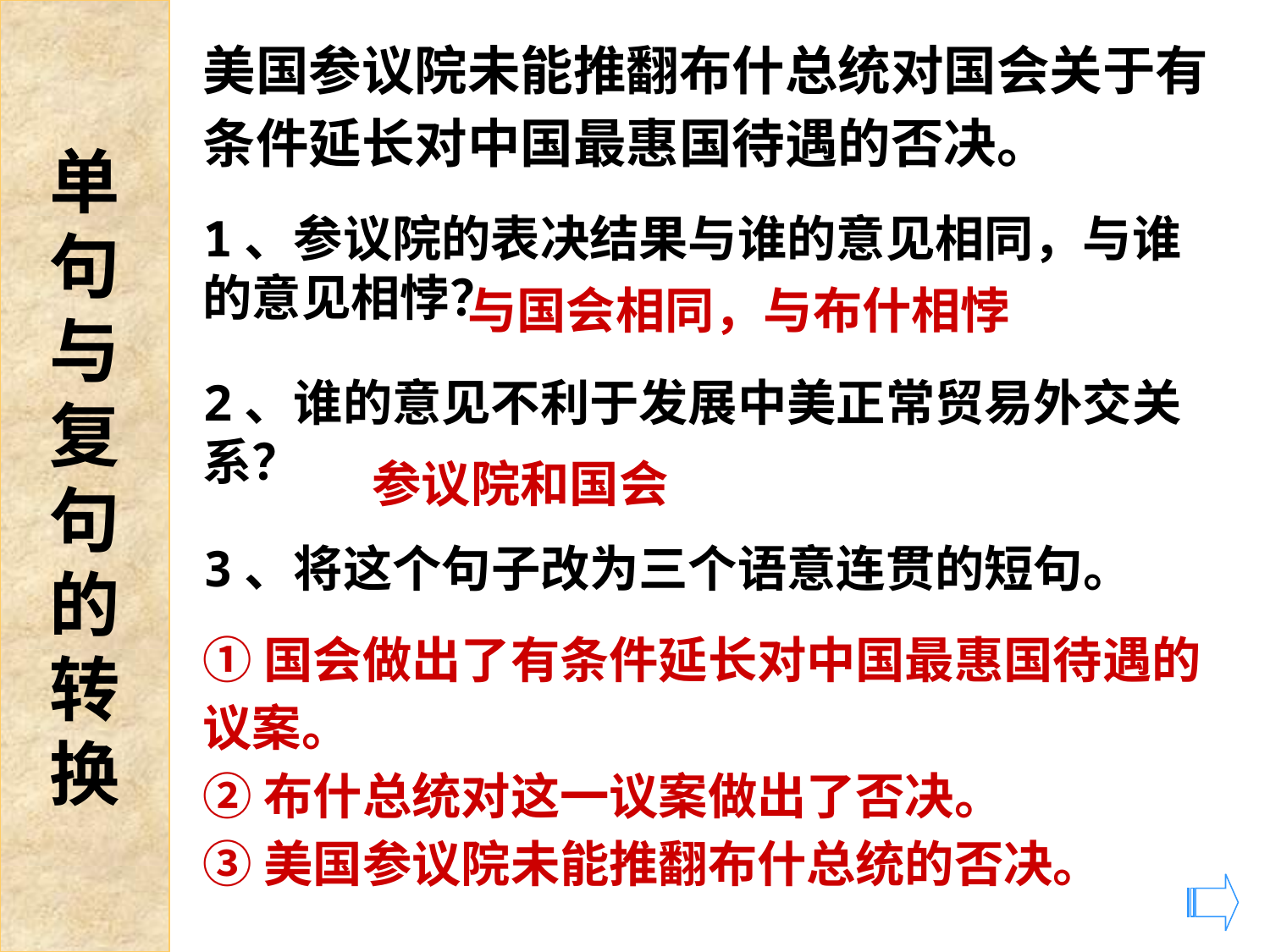

单
句
与
复
句
的
转
换
美国参议院未能推翻布什总统对国会关于有条件延长对中国最惠国待遇的否决。
1、参议院的表决结果与谁的意见相同，与谁的意见相悖？
与国会相同，与布什相悖
2、谁的意见不利于发展中美正常贸易外交关系？
参议院和国会
3、将这个句子改为三个语意连贯的短句。
①国会做出了有条件延长对中国最惠国待遇的议案。
②布什总统对这一议案做出了否决。
③美国参议院未能推翻布什总统的否决。